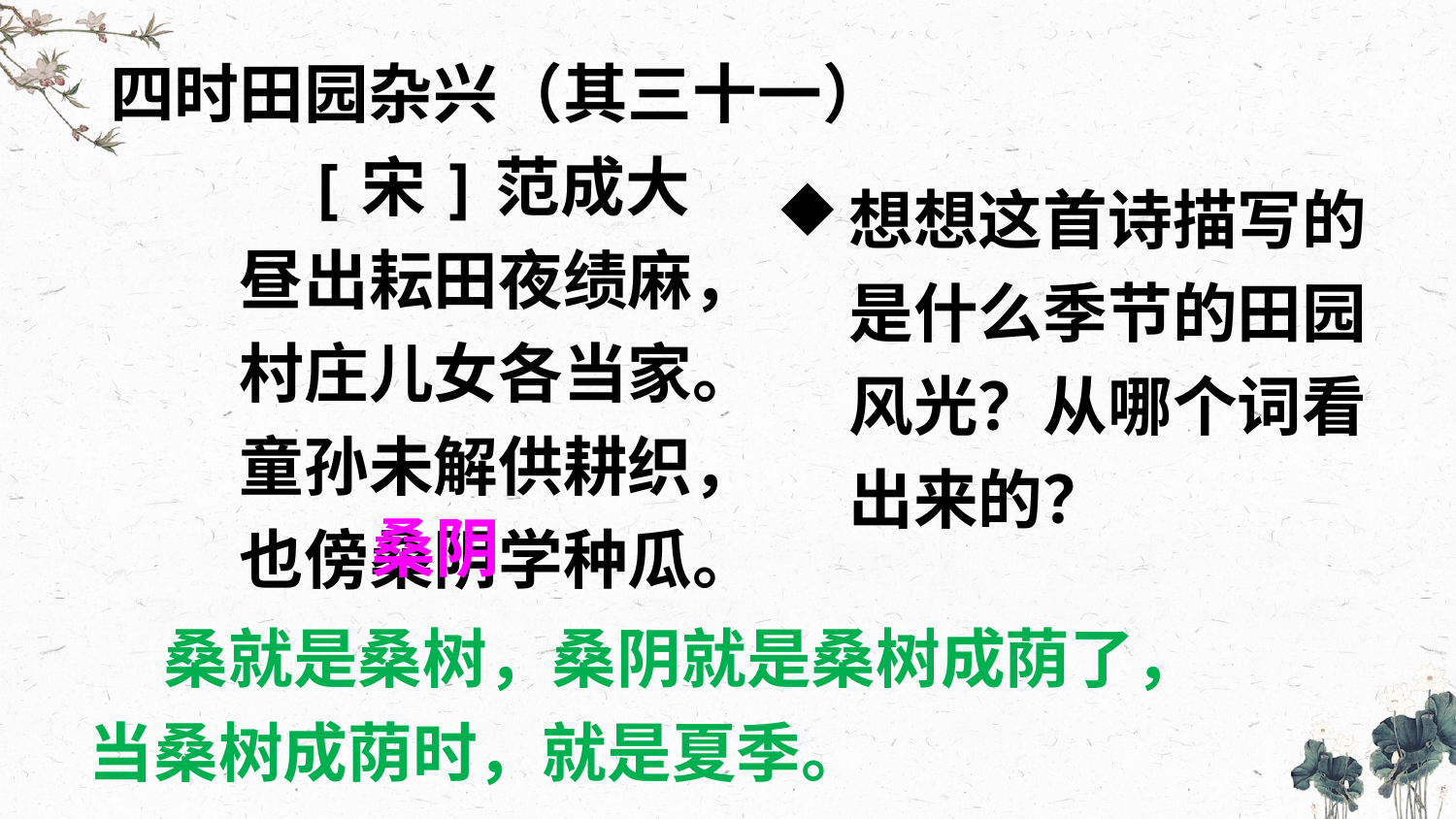

四时田园杂兴（其三十一）
[宋]范成大
昼出耘田夜绩麻，
村庄儿女各当家。
童孙未解供耕织，
也傍桑阴学种瓜。
想想这首诗描写的是什么季节的田园风光？从哪个词看出来的？
桑阴
    桑就是桑树，桑阴就是桑树成荫了，当桑树成荫时，就是夏季。